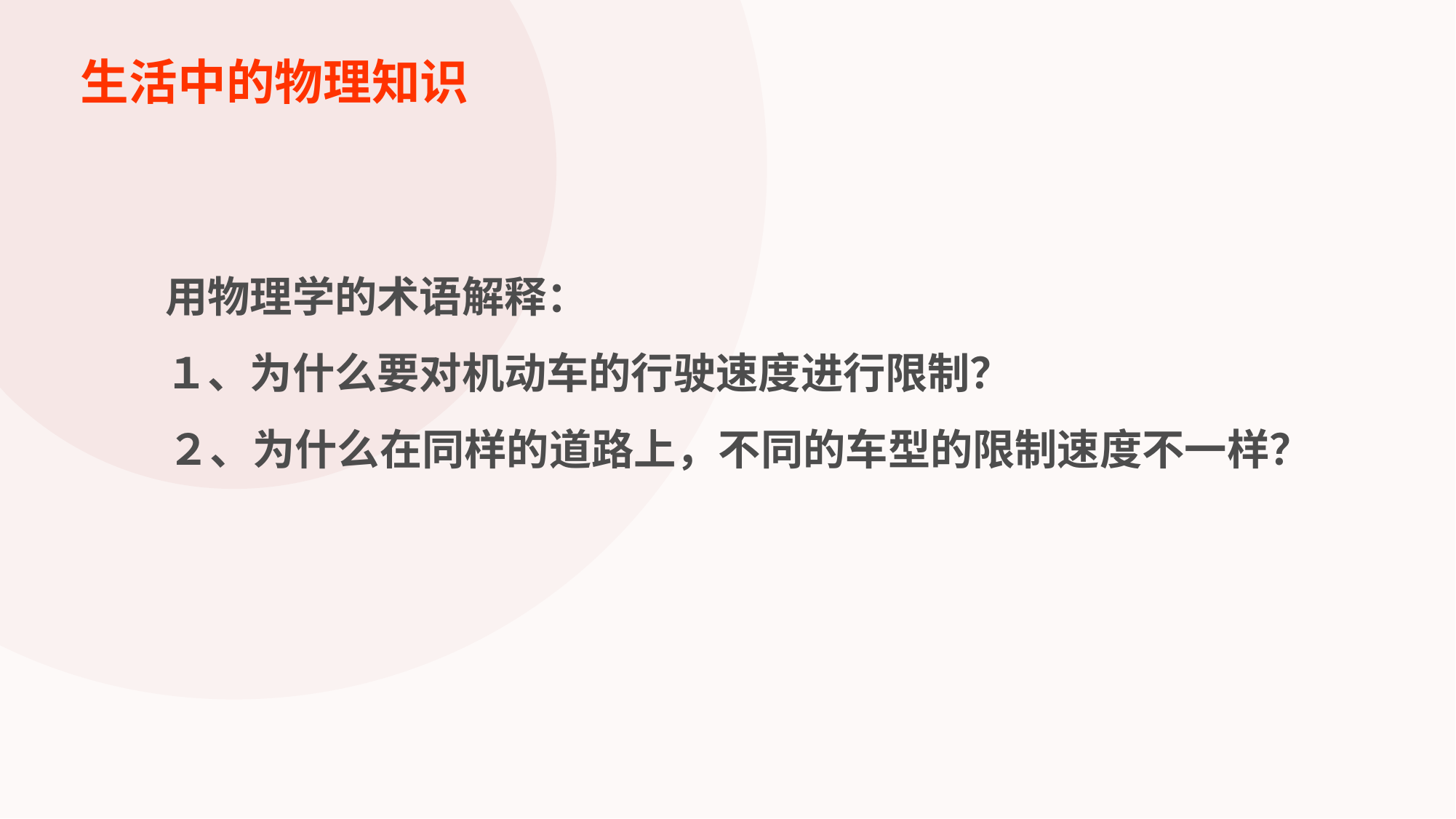

生活中的物理知识
　　用物理学的术语解释：
　　１、为什么要对机动车的行驶速度进行限制？
        ２、为什么在同样的道路上，不同的车型的限制速度不一样？